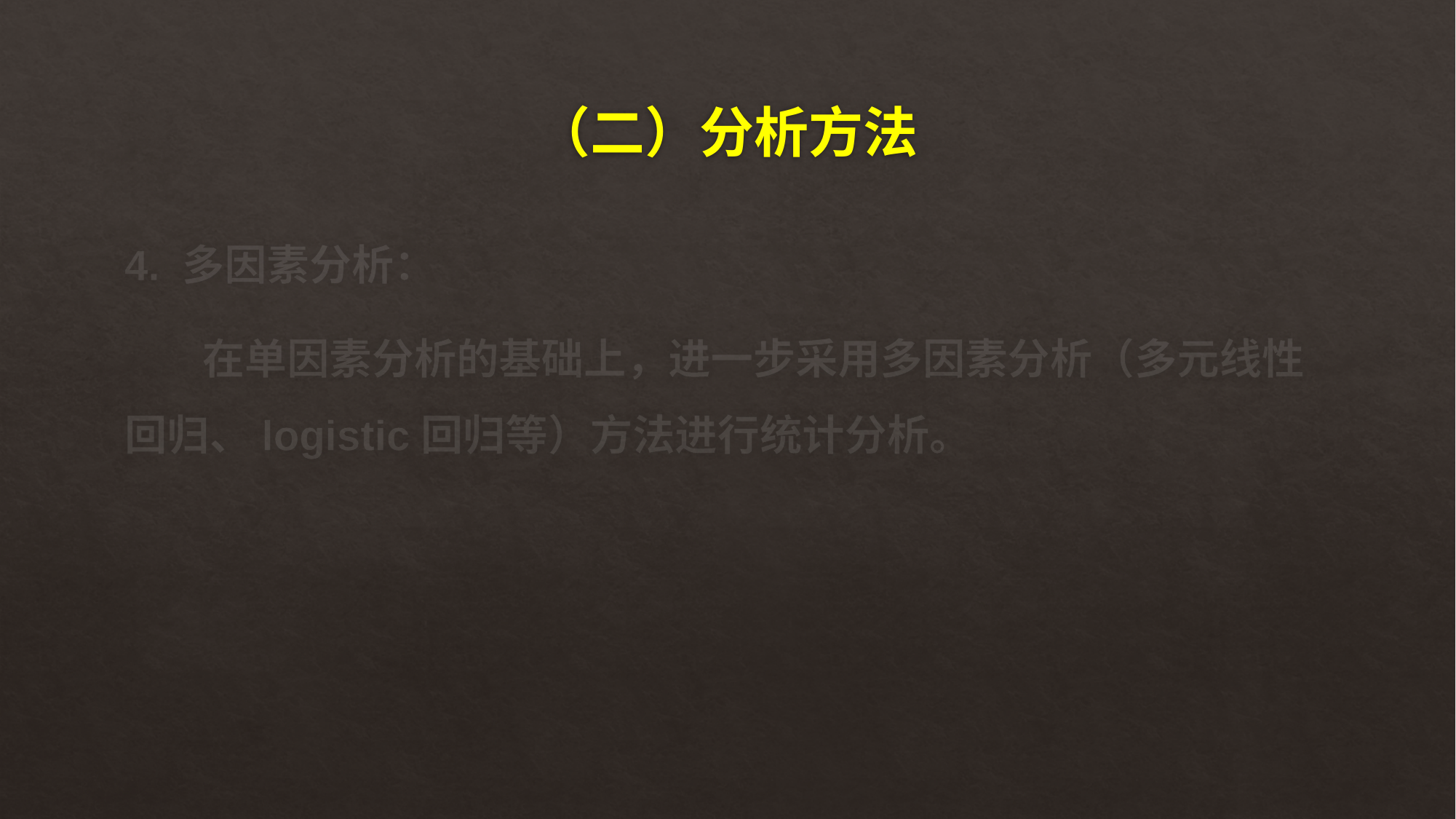

# （二）分析方法
4. 多因素分析：
       在单因素分析的基础上，进一步采用多因素分析（多元线性回归、logistic回归等）方法进行统计分析。